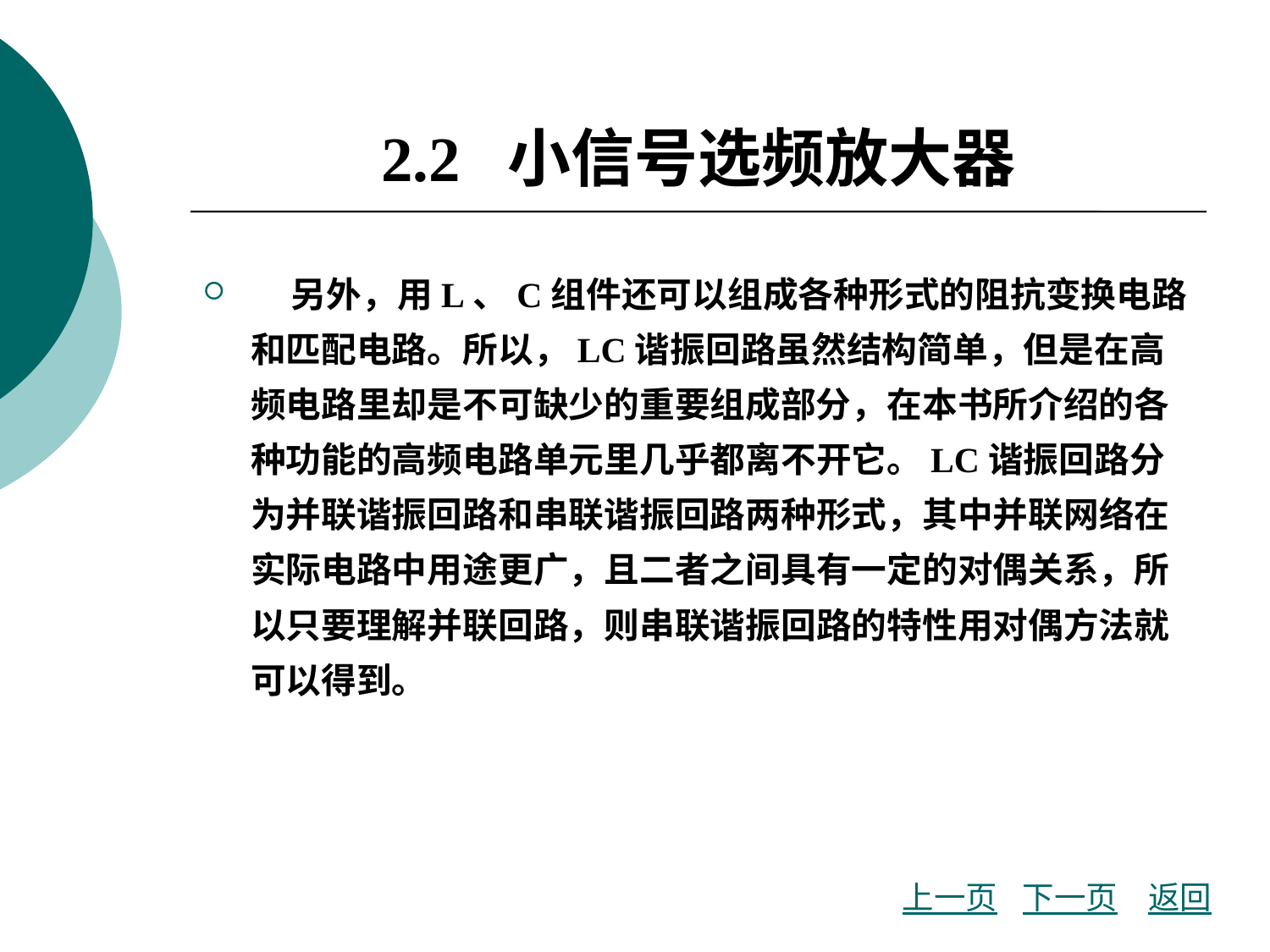

# 2.2  小信号选频放大器
    另外，用L、C组件还可以组成各种形式的阻抗变换电路和匹配电路。所以，LC谐振回路虽然结构简单，但是在高频电路里却是不可缺少的重要组成部分，在本书所介绍的各种功能的高频电路单元里几乎都离不开它。LC谐振回路分为并联谐振回路和串联谐振回路两种形式，其中并联网络在实际电路中用途更广，且二者之间具有一定的对偶关系，所以只要理解并联回路，则串联谐振回路的特性用对偶方法就可以得到。
上一页
下一页
返回